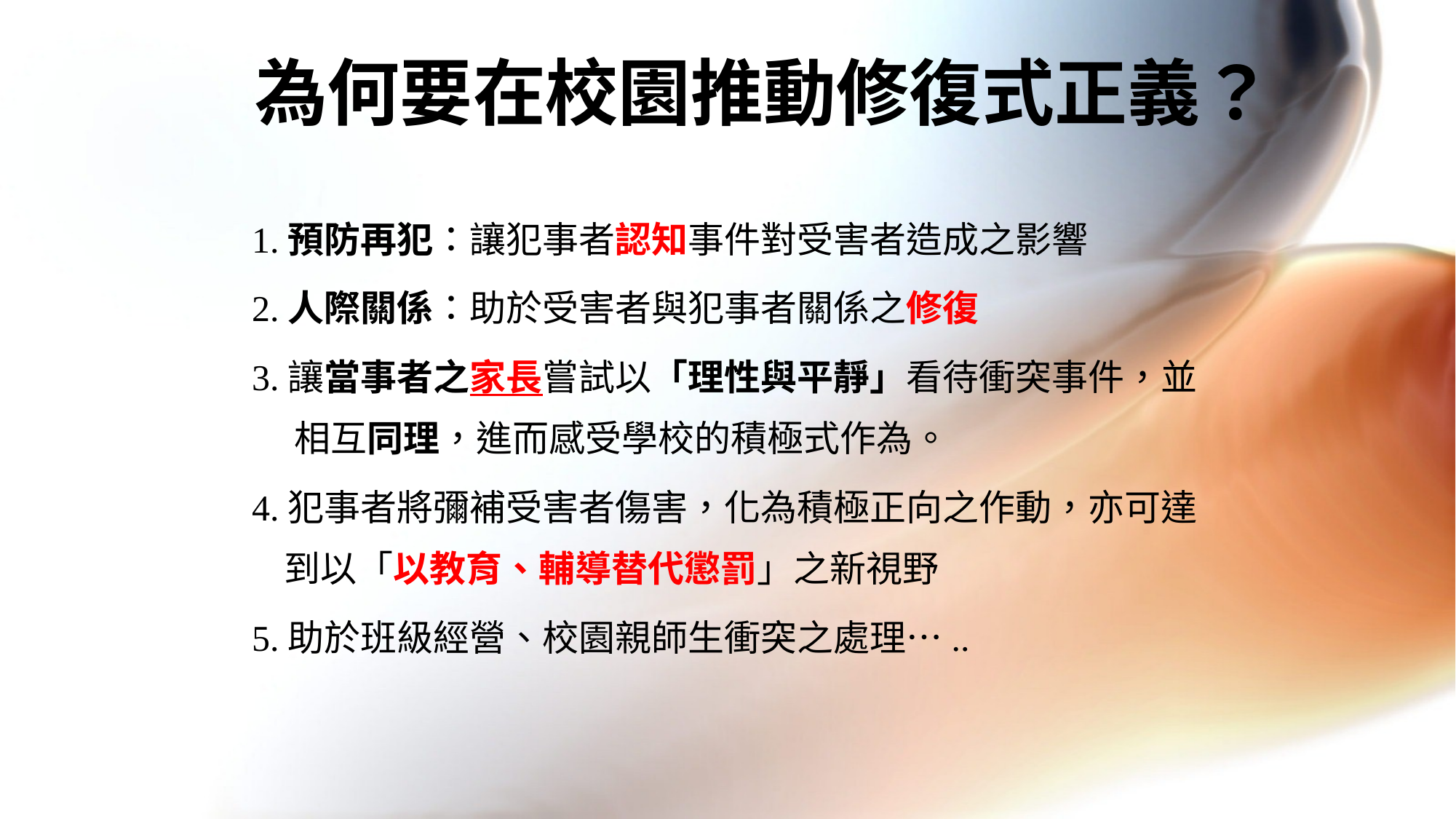

為何要在校園推動修復式正義？
1.預防再犯：讓犯事者認知事件對受害者造成之影響
2.人際關係：助於受害者與犯事者關係之修復
3.讓當事者之家長嘗試以「理性與平靜」看待衝突事件，並相互同理，進而感受學校的積極式作為。
4.犯事者將彌補受害者傷害，化為積極正向之作動，亦可達到以「以教育、輔導替代懲罰」之新視野
5.助於班級經營、校園親師生衝突之處理…..